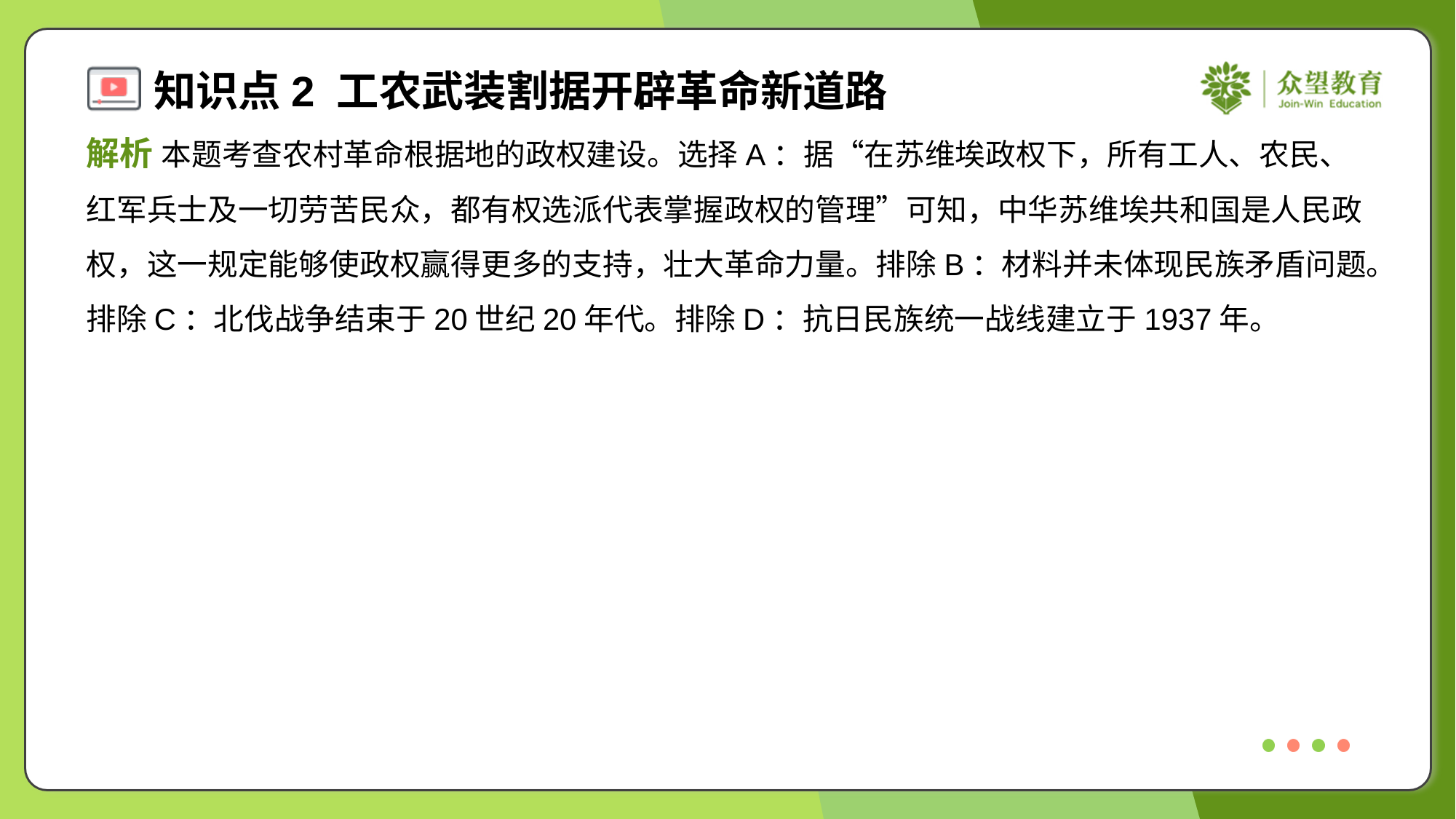

解析 本题考查农村革命根据地的政权建设。选择A：据“在苏维埃政权下，所有工人、农民、
红军兵士及一切劳苦民众，都有权选派代表掌握政权的管理”可知，中华苏维埃共和国是人民政
权，这一规定能够使政权赢得更多的支持，壮大革命力量。排除B：材料并未体现民族矛盾问题。
排除C：北伐战争结束于20世纪20年代。排除D：抗日民族统一战线建立于1937年。